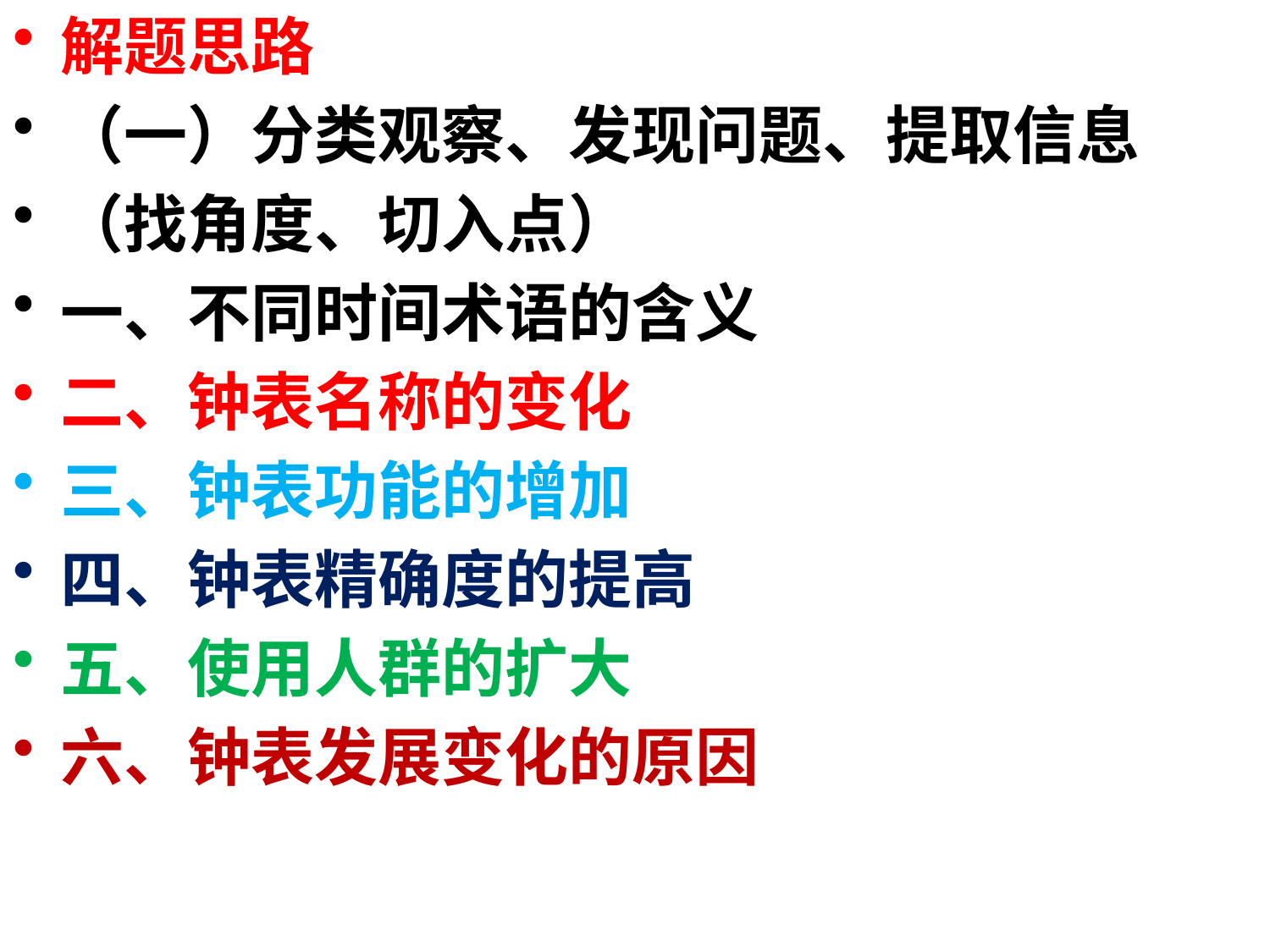

解题思路
（一）分类观察、发现问题、提取信息
（找角度、切入点）
一、不同时间术语的含义
二、钟表名称的变化
三、钟表功能的增加
四、钟表精确度的提高
五、使用人群的扩大
六、钟表发展变化的原因